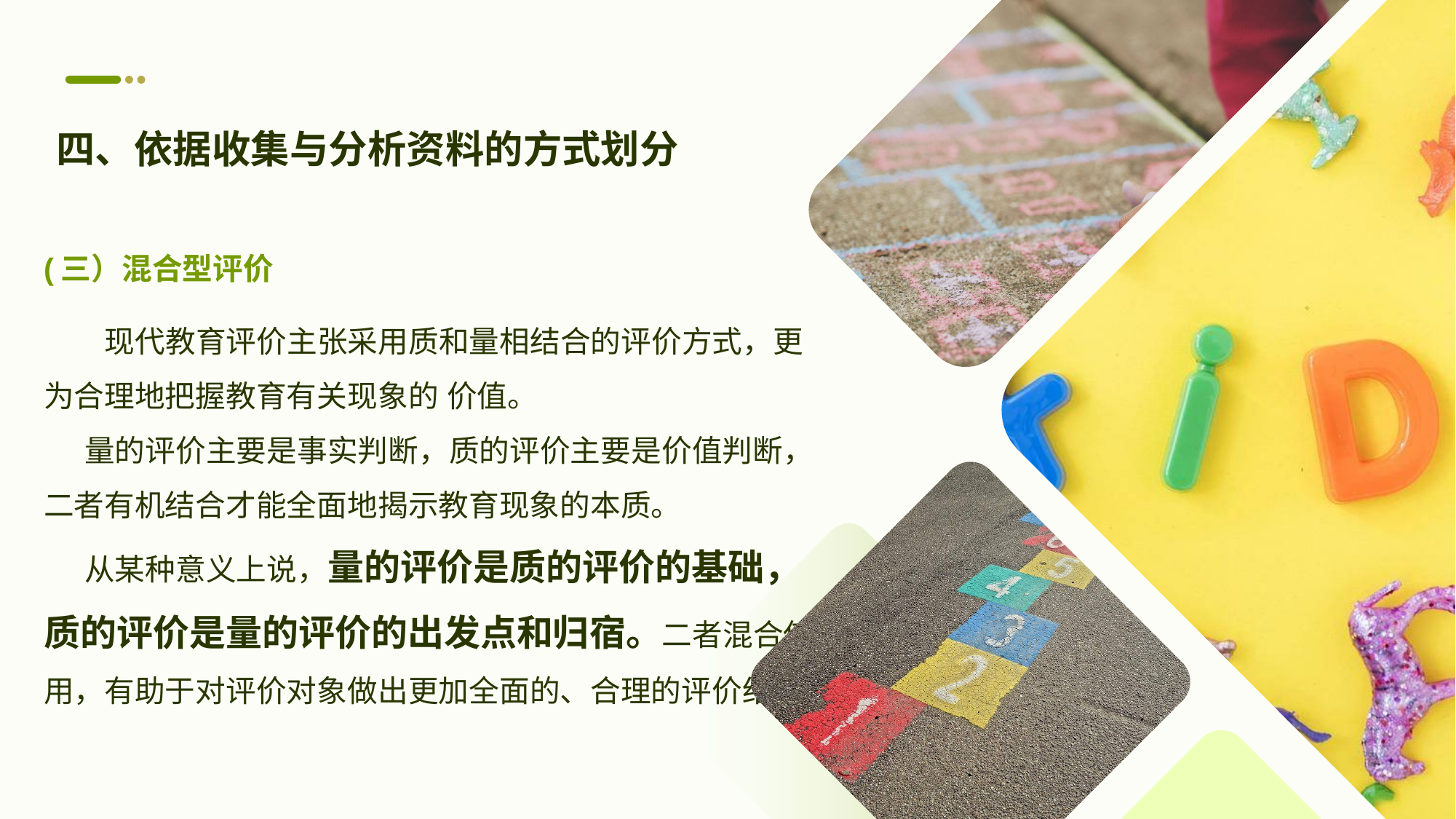

四、依据收集与分析资料的方式划分

(三）混合型评价
        现代教育评价主张采用质和量相结合的评价方式，更为合理地把握教育有关现象的 价值。
    量的评价主要是事实判断，质的评价主要是价值判断，二者有机结合才能全面地揭示教育现象的本质。
    从某种意义上说，量的评价是质的评价的基础，质的评价是量的评价的出发点和归宿。二者混合使用，有助于对评价对象做出更加全面的、合理的评价结论。